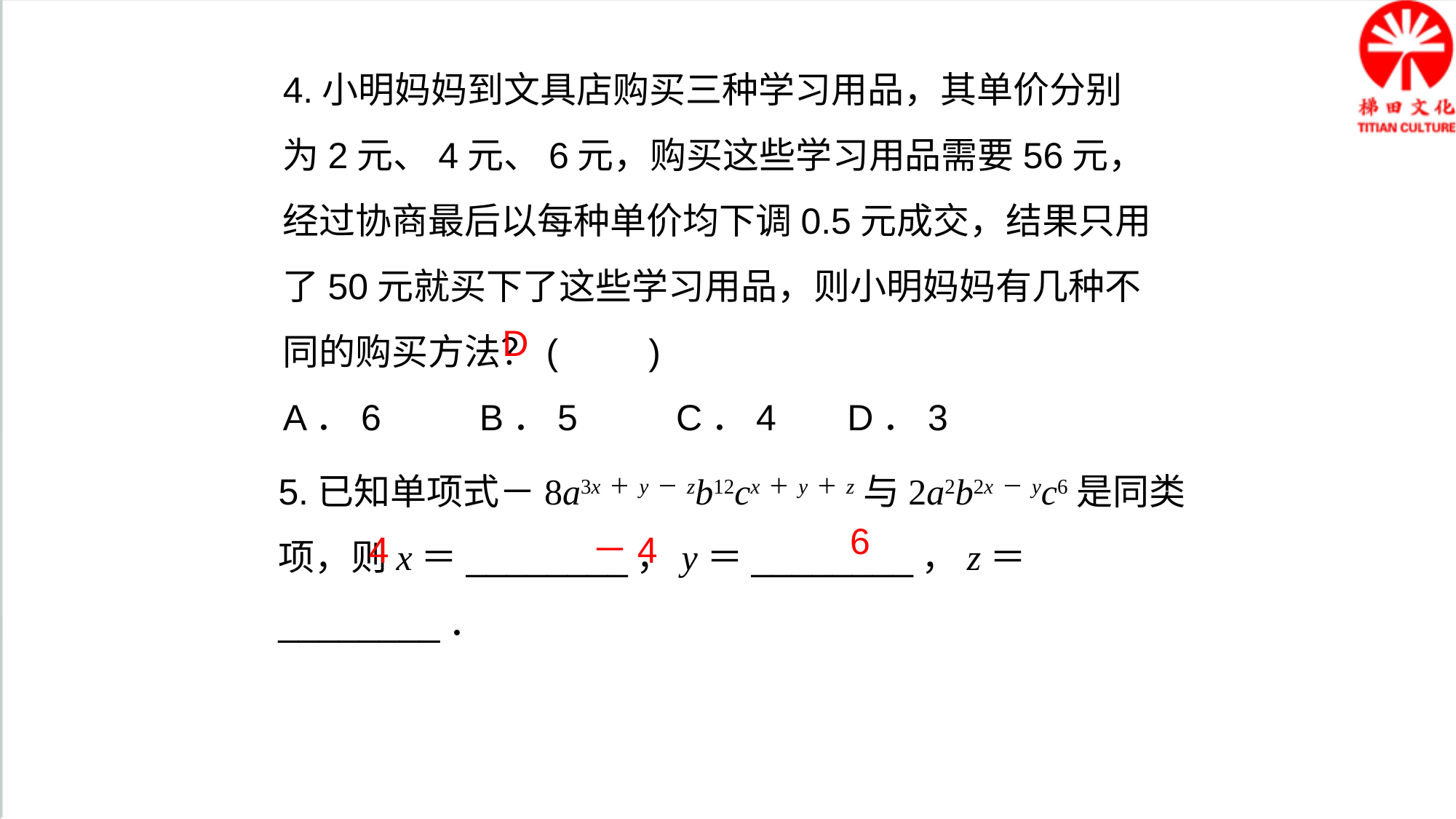

4.小明妈妈到文具店购买三种学习用品，其单价分别为2元、4元、6元，购买这些学习用品需要56元，经过协商最后以每种单价均下调0.5元成交，结果只用了50元就买下了这些学习用品，则小明妈妈有几种不同的购买方法？(　　)
A．6　 　B．5　　 C．4       D．3
D
5.已知单项式－8a3x＋y－zb12cx＋y＋z与2a2b2x－yc6是同类项，则x＝________，y＝________，z＝________．
6
4
－4